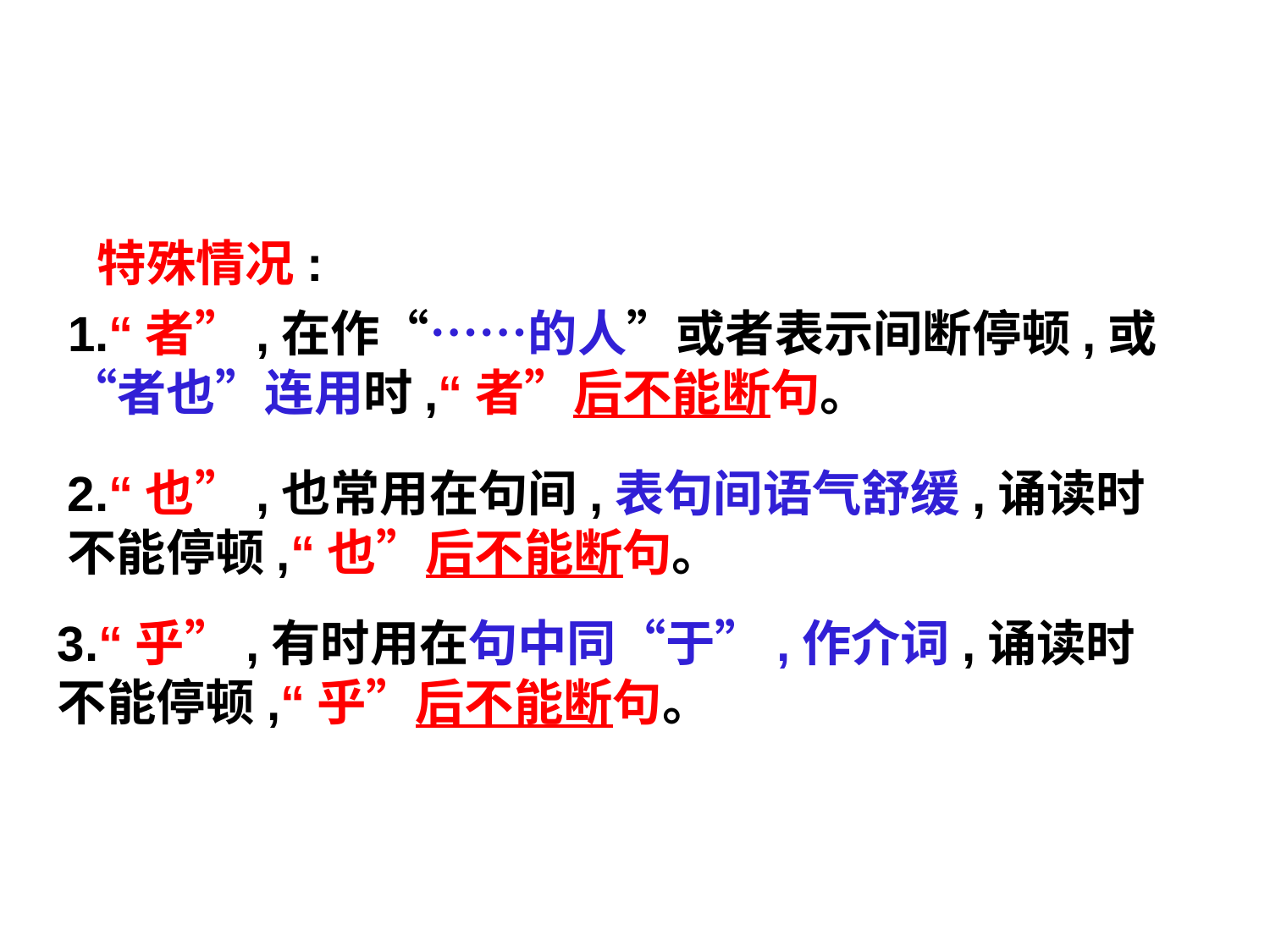

特殊情况:
1.“者”,在作“……的人”或者表示间断停顿,或“者也”连用时,“者”后不能断句。
2.“也”,也常用在句间,表句间语气舒缓,诵读时不能停顿,“也”后不能断句。
3.“乎”,有时用在句中同“于”,作介词,诵读时不能停顿,“乎”后不能断句。